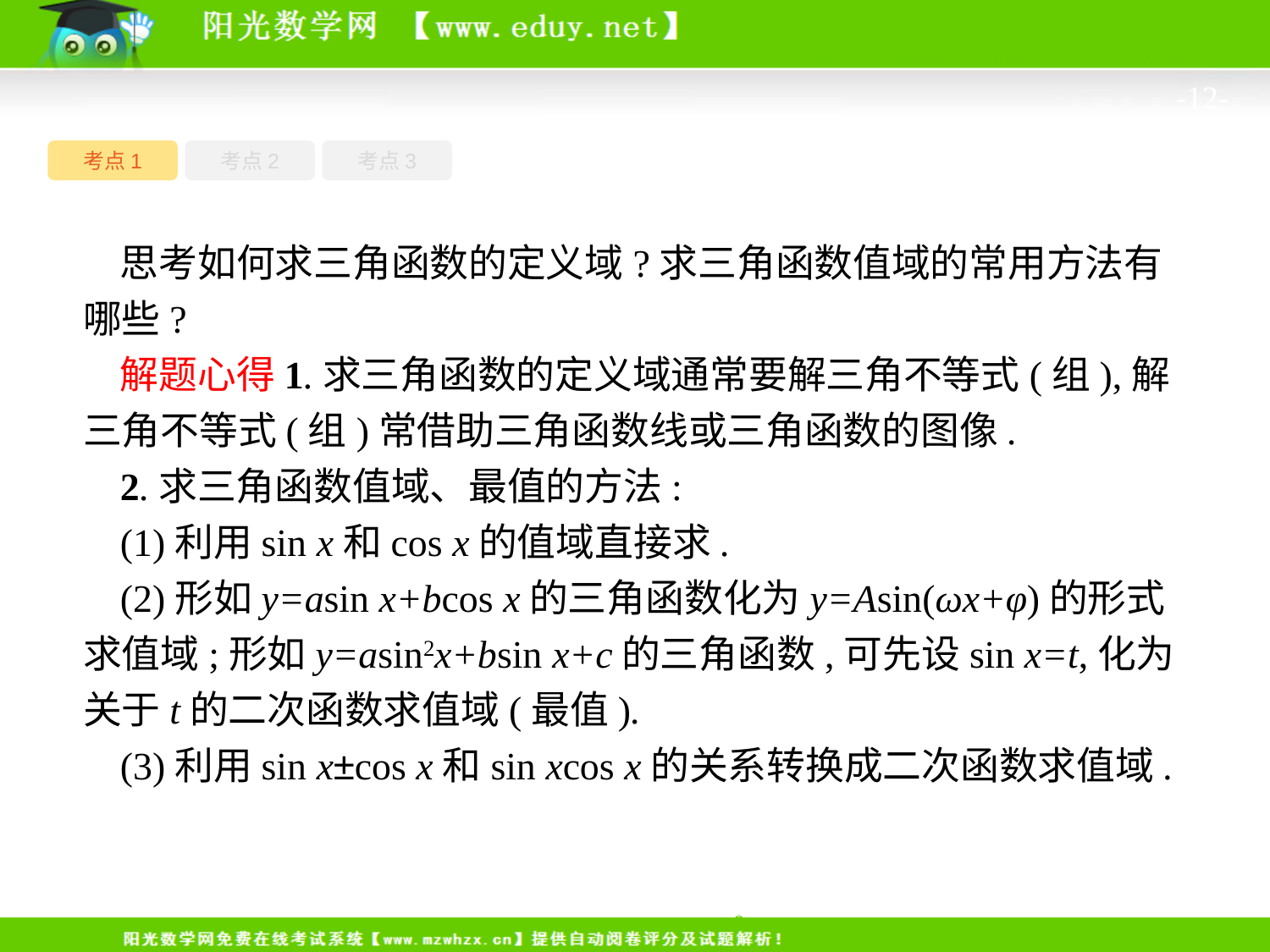

-12-
考点1
考点3
考点2
思考如何求三角函数的定义域?求三角函数值域的常用方法有哪些?
解题心得1.求三角函数的定义域通常要解三角不等式(组),解三角不等式(组)常借助三角函数线或三角函数的图像.
2.求三角函数值域、最值的方法:
(1)利用sin x和cos x的值域直接求.
(2)形如y=asin x+bcos x的三角函数化为y=Asin(ωx+φ)的形式求值域;形如y=asin2x+bsin x+c的三角函数,可先设sin x=t,化为关于t的二次函数求值域(最值).
(3)利用sin x±cos x和sin xcos x的关系转换成二次函数求值域.